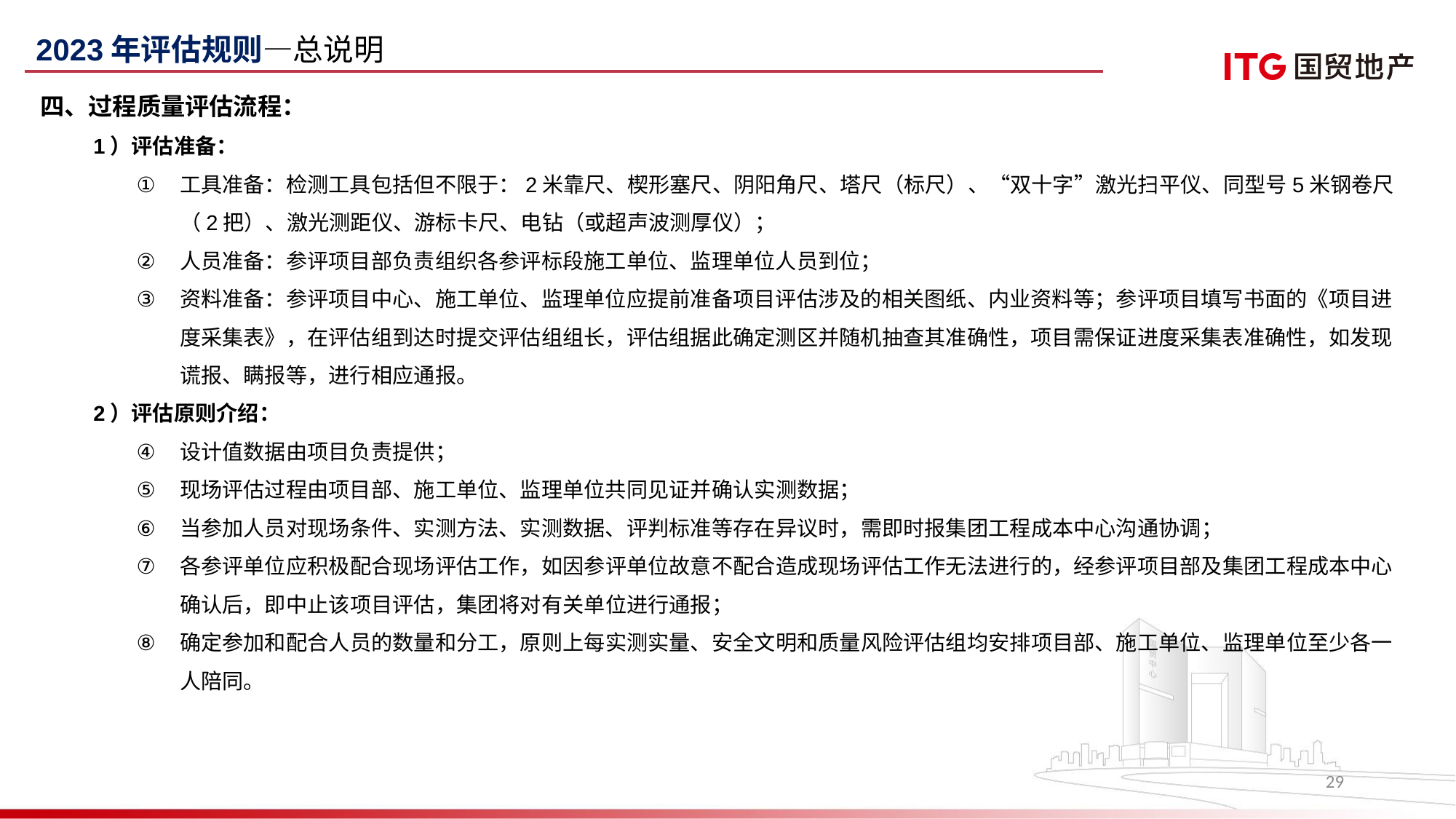

2023年评估规则—总说明
四、过程质量评估流程：
1）评估准备：
工具准备：检测工具包括但不限于：2米靠尺、楔形塞尺、阴阳角尺、塔尺（标尺）、“双十字”激光扫平仪、同型号5米钢卷尺（2把）、激光测距仪、游标卡尺、电钻（或超声波测厚仪）；
人员准备：参评项目部负责组织各参评标段施工单位、监理单位人员到位；
资料准备：参评项目中心、施工单位、监理单位应提前准备项目评估涉及的相关图纸、内业资料等；参评项目填写书面的《项目进度采集表》，在评估组到达时提交评估组组长，评估组据此确定测区并随机抽查其准确性，项目需保证进度采集表准确性，如发现谎报、瞒报等，进行相应通报。
2）评估原则介绍：
设计值数据由项目负责提供；
现场评估过程由项目部、施工单位、监理单位共同见证并确认实测数据；
当参加人员对现场条件、实测方法、实测数据、评判标准等存在异议时，需即时报集团工程成本中心沟通协调；
各参评单位应积极配合现场评估工作，如因参评单位故意不配合造成现场评估工作无法进行的，经参评项目部及集团工程成本中心确认后，即中止该项目评估，集团将对有关单位进行通报；
确定参加和配合人员的数量和分工，原则上每实测实量、安全文明和质量风险评估组均安排项目部、施工单位、监理单位至少各一人陪同。
29